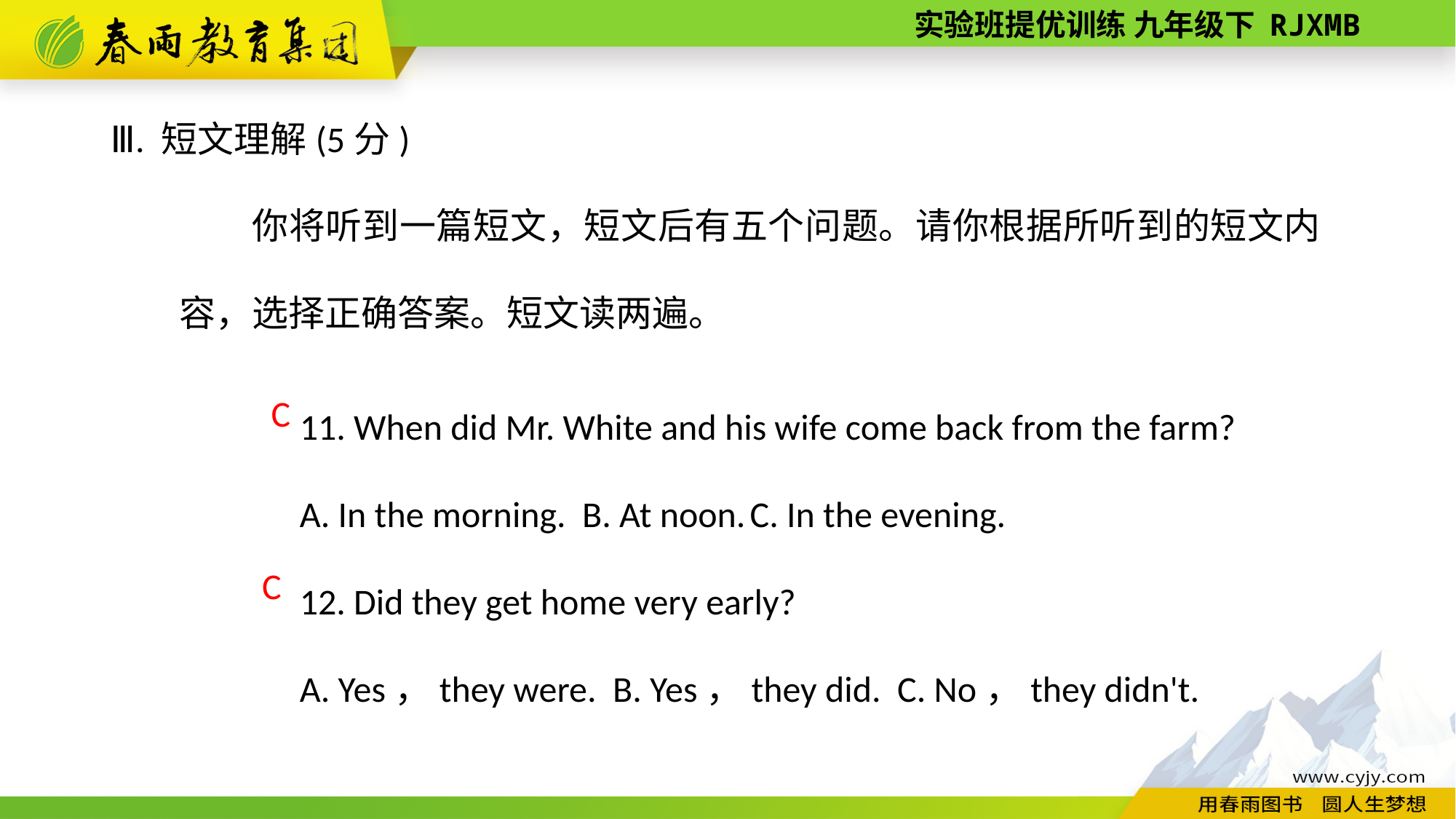

Ⅲ. 短文理解(5分)
你将听到一篇短文，短文后有五个问题。请你根据所听到的短文内容，选择正确答案。短文读两遍。
11. When did Mr. White and his wife come back from the farm?
A. In the morning.  B. At noon. C. In the evening.
12. Did they get home very early?
A. Yes，they were.  B. Yes，they did.  C. No，they didn't.
C
C